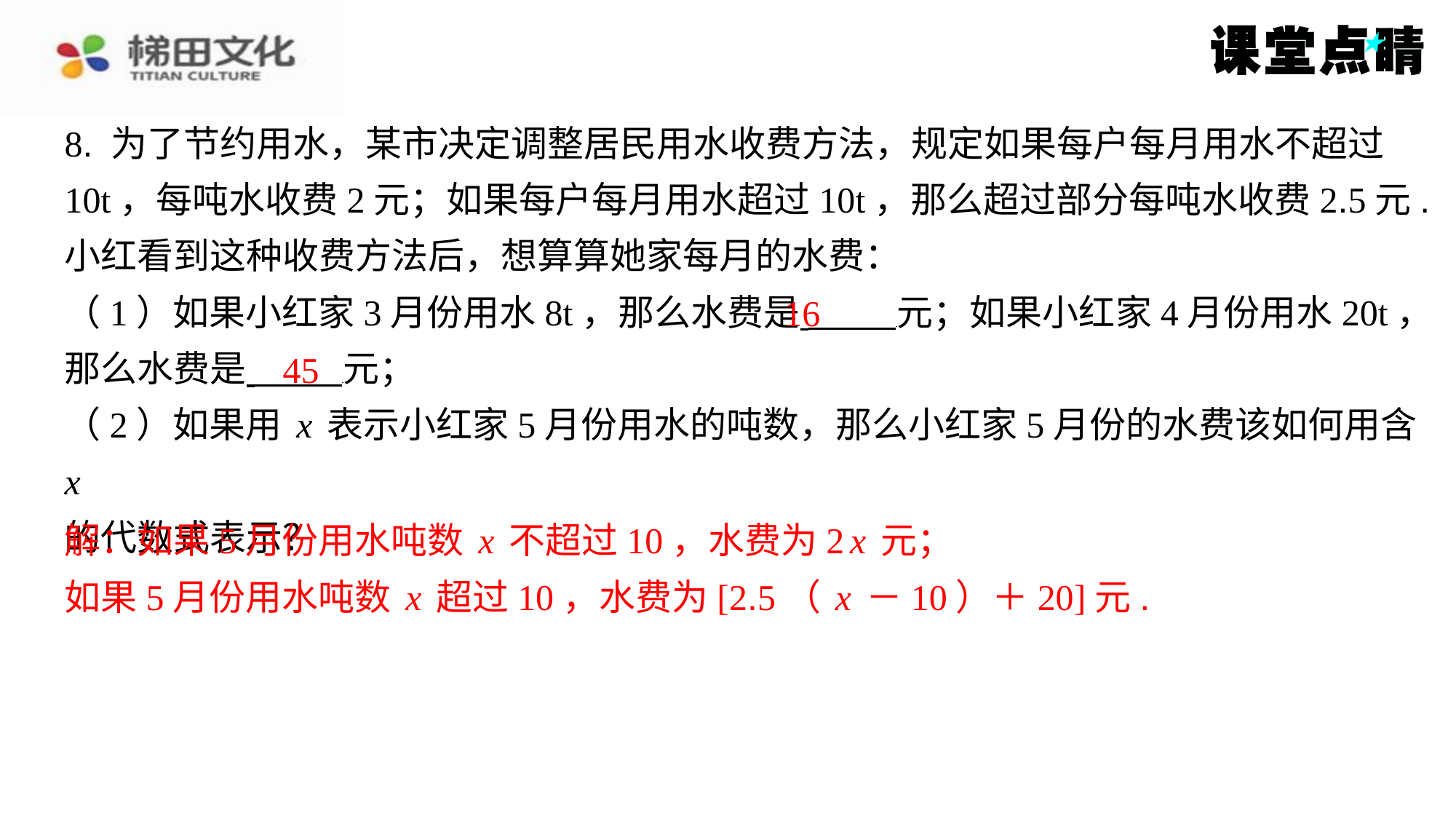

8. 为了节约用水，某市决定调整居民用水收费方法，规定如果每户每月用水不超过
10t，每吨水收费2元；如果每户每月用水超过10t，那么超过部分每吨水收费2.5元.
小红看到这种收费方法后，想算算她家每月的水费：
（1）如果小红家3月份用水8t，那么水费是               元；如果小红家4月份用水20t，
那么水费是               元；
（2）如果用x表示小红家5月份用水的吨数，那么小红家5月份的水费该如何用含x
的代数式表示？
解：如果5月份用水吨数x不超过10，水费为2x元；
如果5月份用水吨数x超过10，水费为[2.5（x－10）＋20]元.
16
45
解：如果5月份用水吨数x不超过10，水费为2x元；
如果5月份用水吨数x超过10，水费为[2.5（x－10）＋20]元.